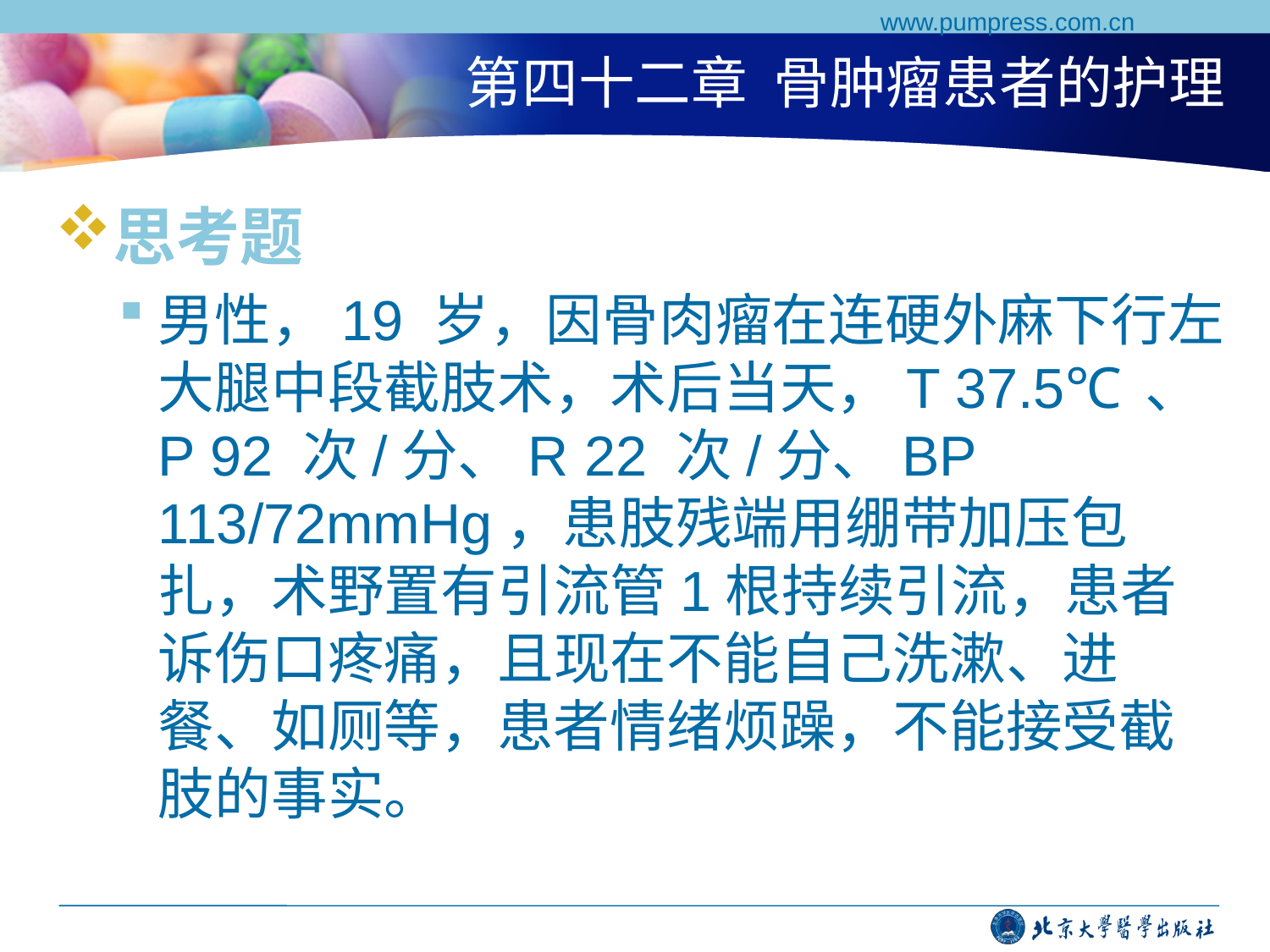

www.pumpress.com.cn
# 第四十二章  骨肿瘤患者的护理
思考题
男性，19 岁，因骨肉瘤在连硬外麻下行左大腿中段截肢术，术后当天，T 37.5℃、P 92 次/分、R 22 次/分、BP 113/72mmHg，患肢残端用绷带加压包扎，术野置有引流管1根持续引流，患者诉伤口疼痛，且现在不能自己洗漱、进餐、如厕等，患者情绪烦躁，不能接受截肢的事实。